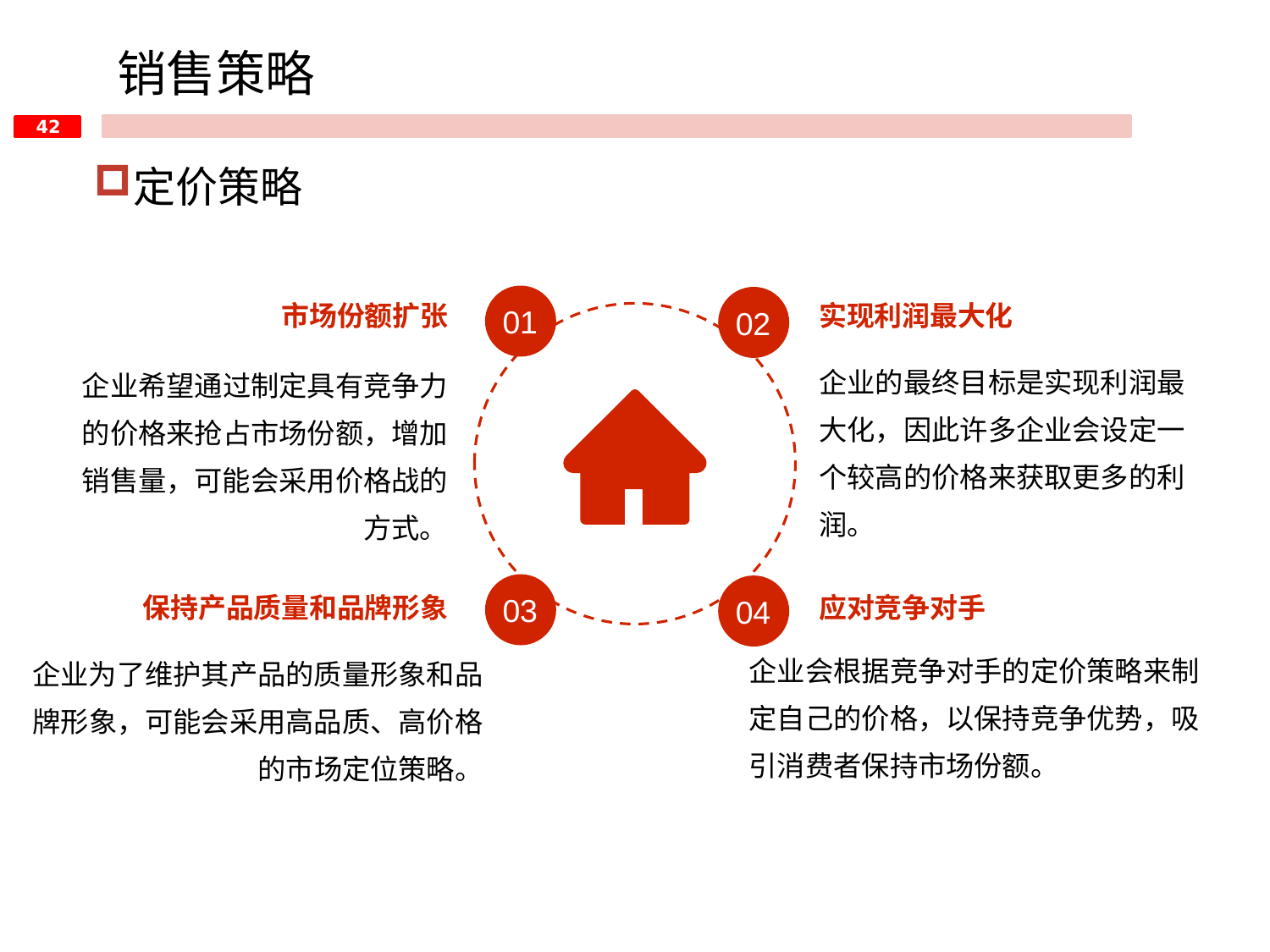

销售策略
42
定价策略

市场份额扩张
实现利润最大化

01
02

企业的最终目标是实现利润最大化，因此许多企业会设定一个较高的价格来获取更多的利润。
企业希望通过制定具有竞争力的价格来抢占市场份额，增加销售量，可能会采用价格战的方式。

保持产品质量和品牌形象
应对竞争对手
03
04
企业会根据竞争对手的定价策略来制定自己的价格，以保持竞争优势，吸引消费者保持市场份额。
企业为了维护其产品的质量形象和品牌形象，可能会采用高品质、高价格的市场定位策略。